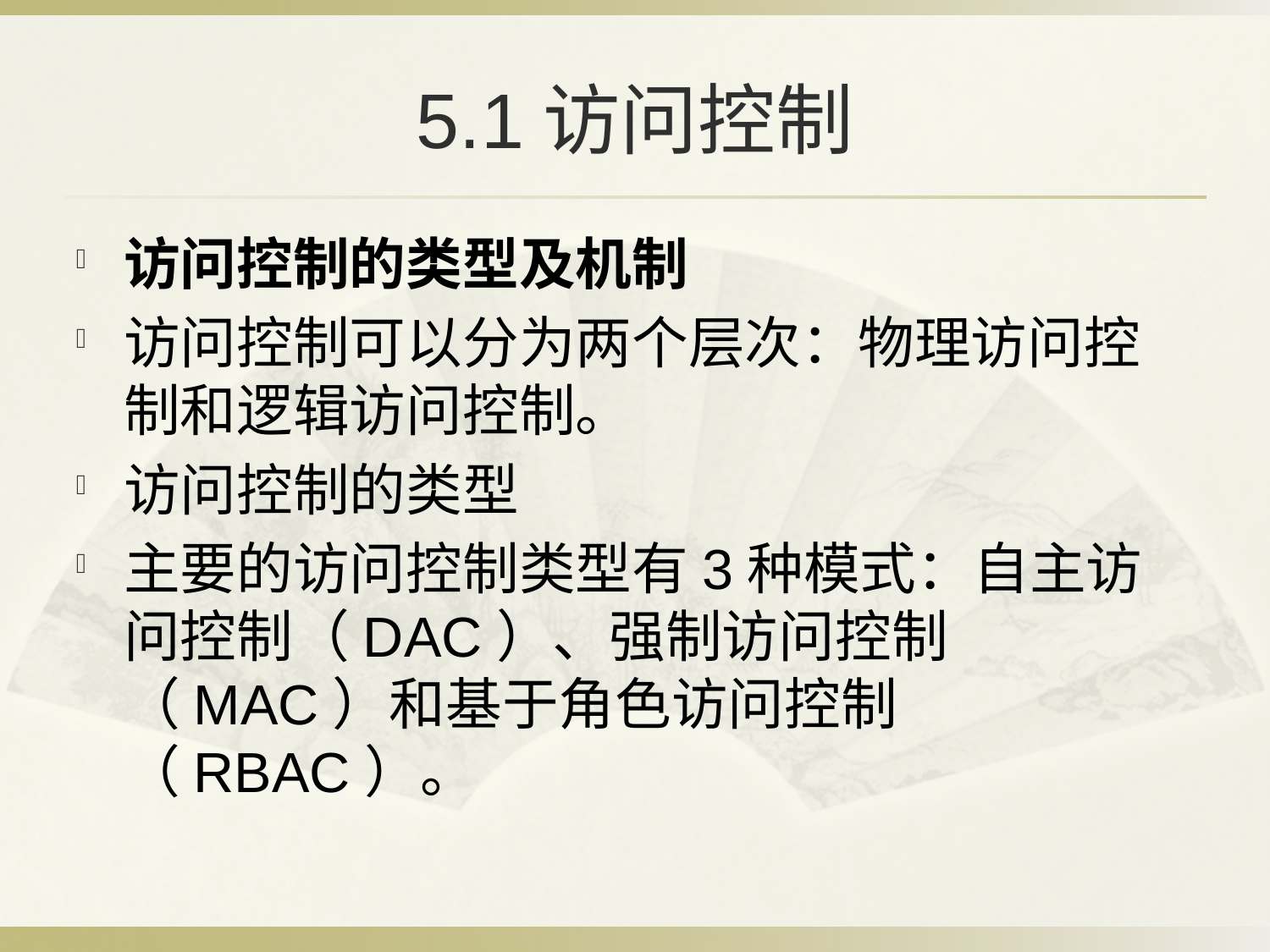

# 5.1访问控制
访问控制的类型及机制
访问控制可以分为两个层次：物理访问控制和逻辑访问控制。
访问控制的类型
主要的访问控制类型有3种模式：自主访问控制（DAC）、强制访问控制（MAC）和基于角色访问控制（RBAC）。